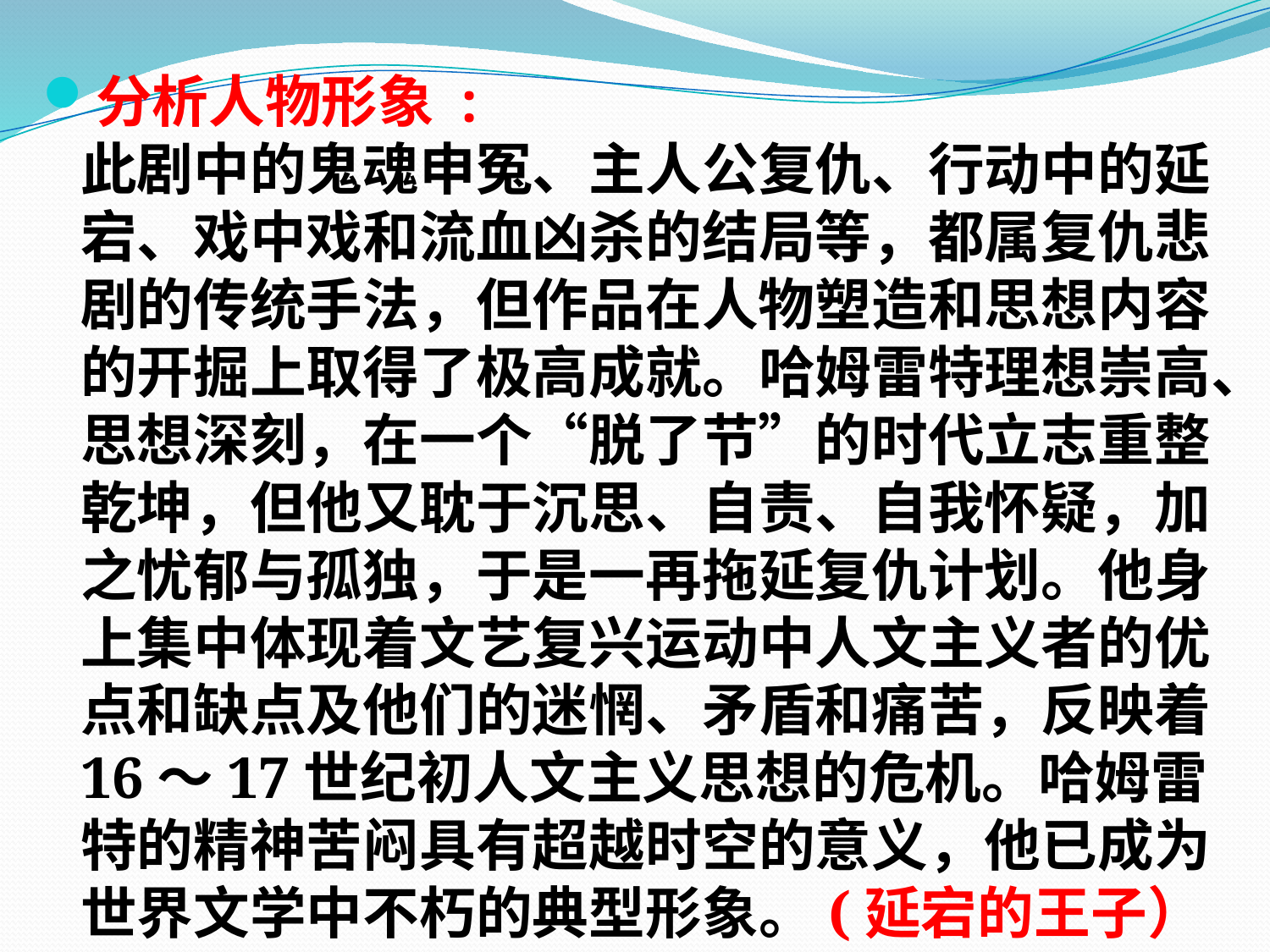

分析人物形象 :
此剧中的鬼魂申冤、主人公复仇、行动中的延宕、戏中戏和流血凶杀的结局等，都属复仇悲剧的传统手法，但作品在人物塑造和思想内容的开掘上取得了极高成就。哈姆雷特理想崇高、思想深刻，在一个“脱了节”的时代立志重整乾坤，但他又耽于沉思、自责、自我怀疑，加之忧郁与孤独，于是一再拖延复仇计划。他身上集中体现着文艺复兴运动中人文主义者的优点和缺点及他们的迷惘、矛盾和痛苦，反映着16～17世纪初人文主义思想的危机。哈姆雷特的精神苦闷具有超越时空的意义，他已成为世界文学中不朽的典型形象。(延宕的王子）